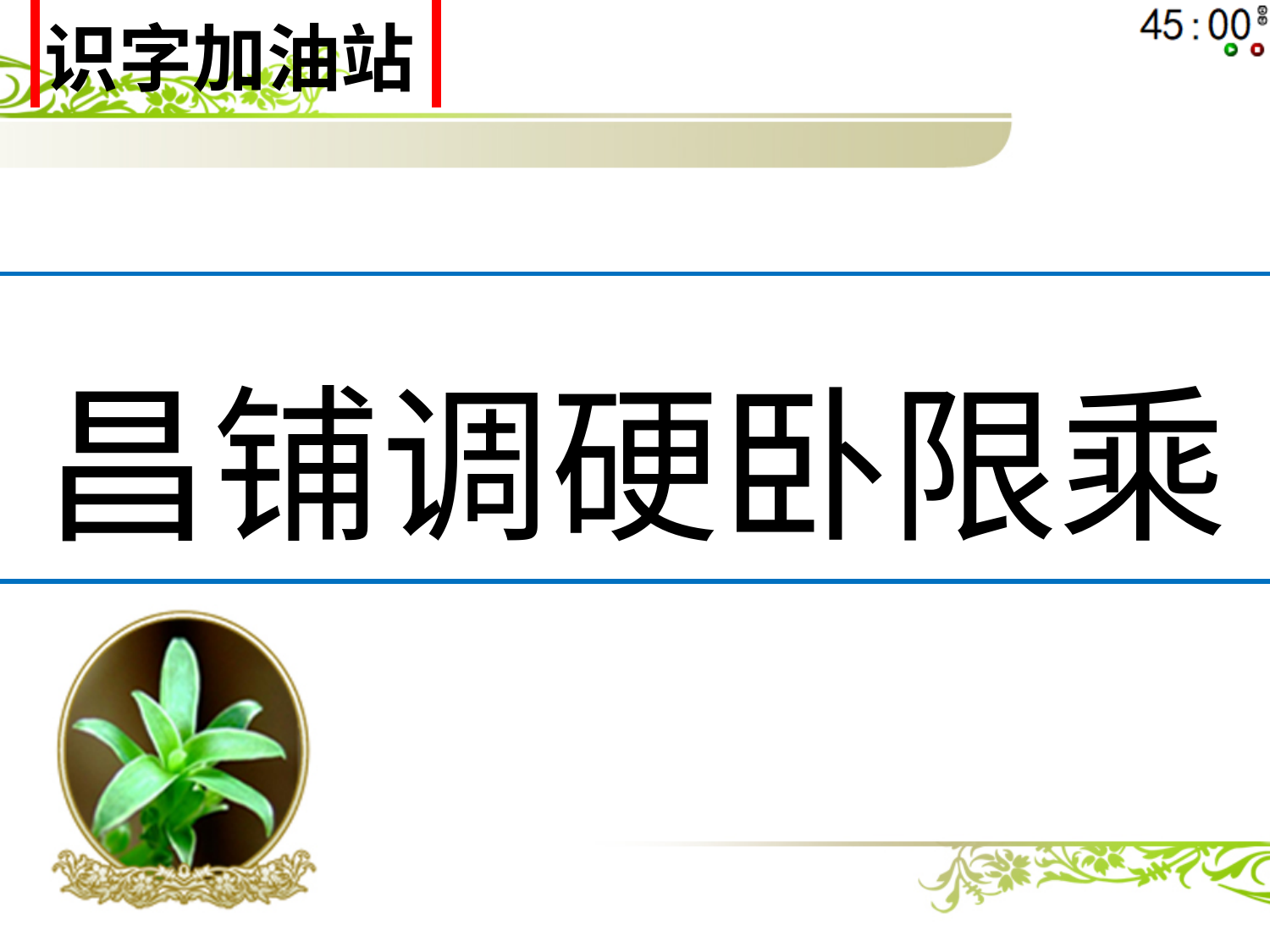

| 识字加油站 |
| --- |
| 昌铺调硬卧限乘 |
| --- |